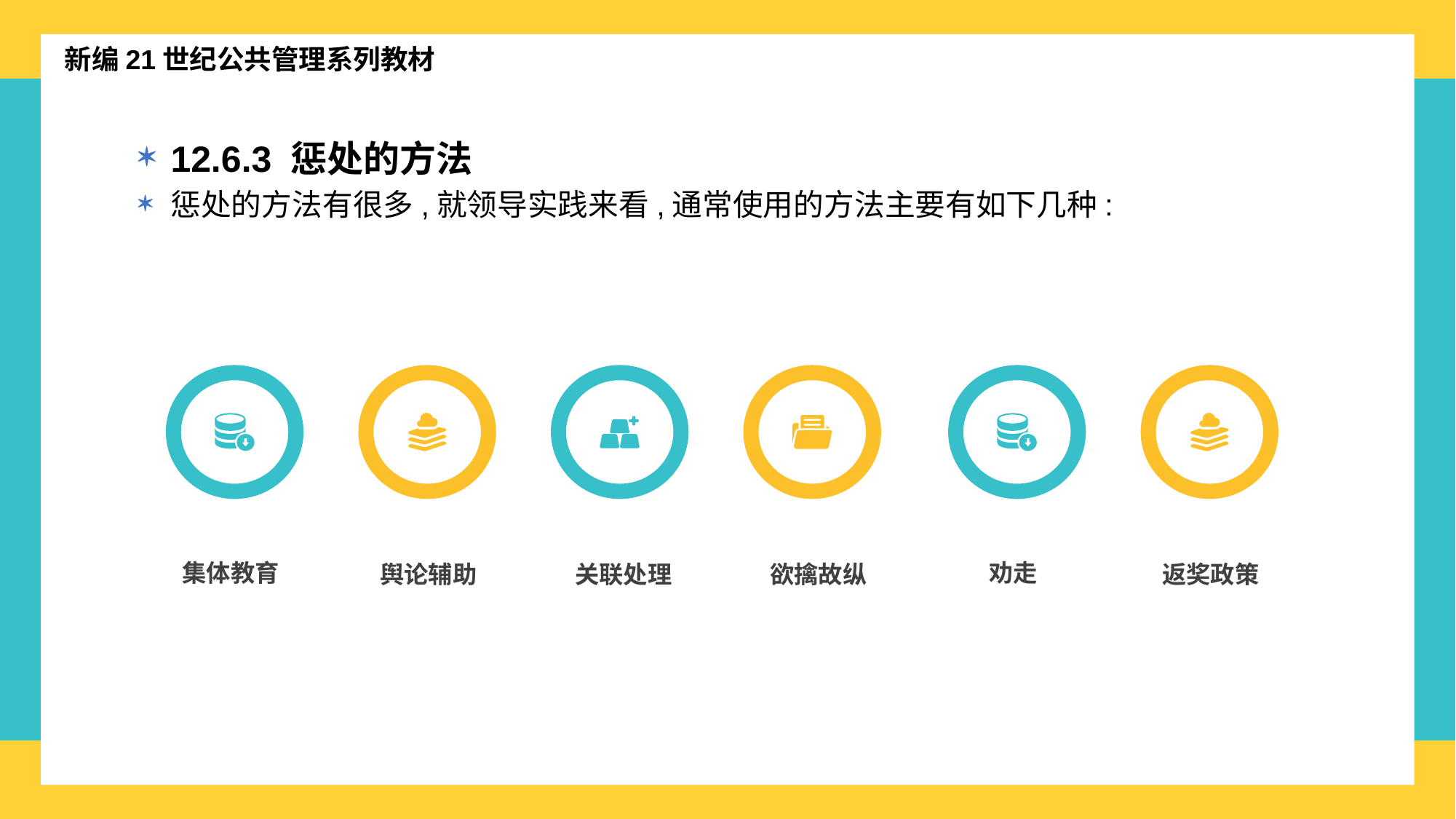

新编21世纪公共管理系列教材
12.6.3 惩处的方法
惩处的方法有很多,就领导实践来看,通常使用的方法主要有如下几种:

集体教育
舆论辅助
关联处理
欲擒故纵

劝走
返奖政策